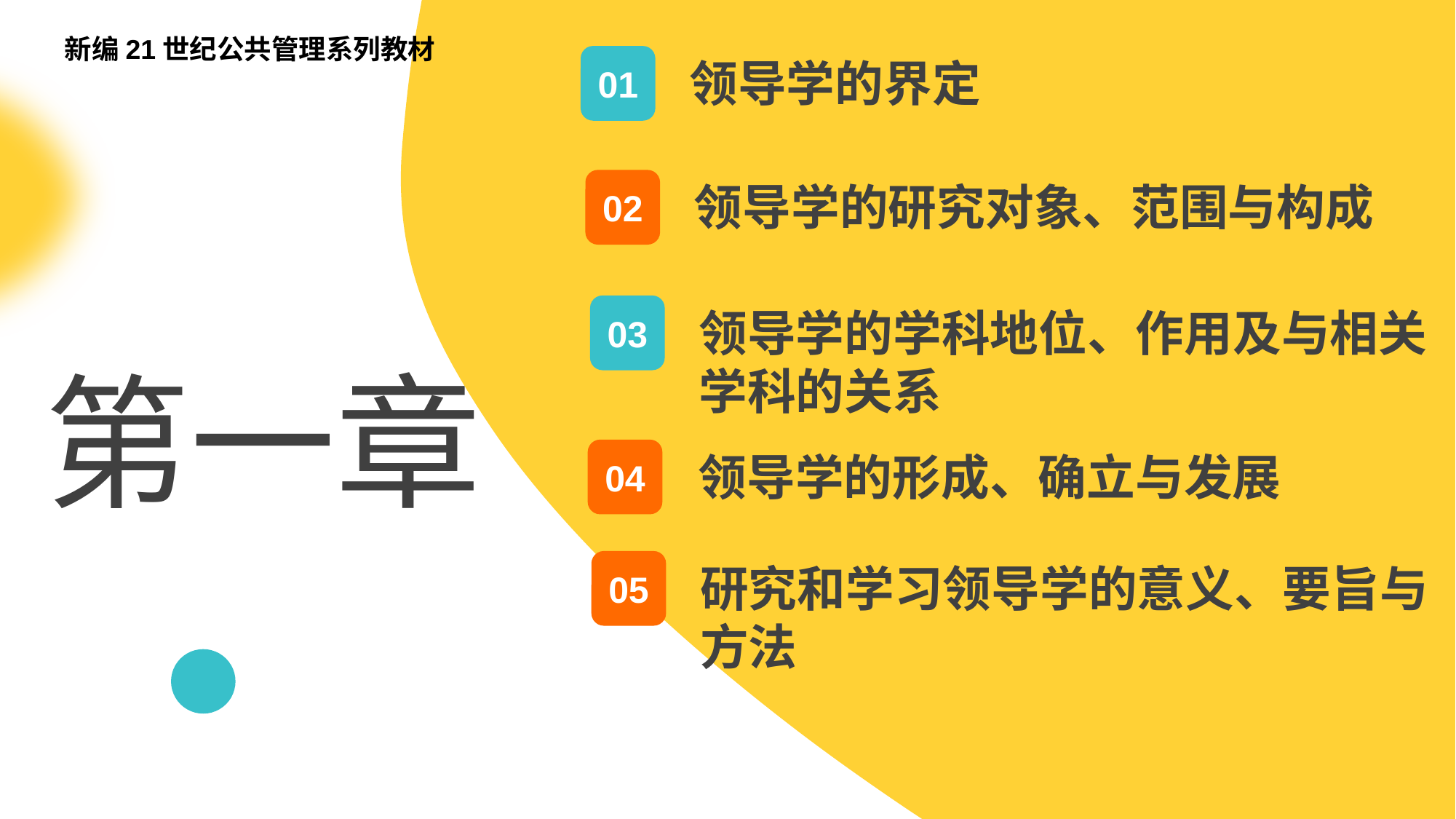

新编21世纪公共管理系列教材
01
领导学的界定

02
领导学的研究对象、范围与构成
03
领导学的学科地位、作用及与相关学科的关系
第一章
04
领导学的形成、确立与发展
05
研究和学习领导学的意义、要旨与方法